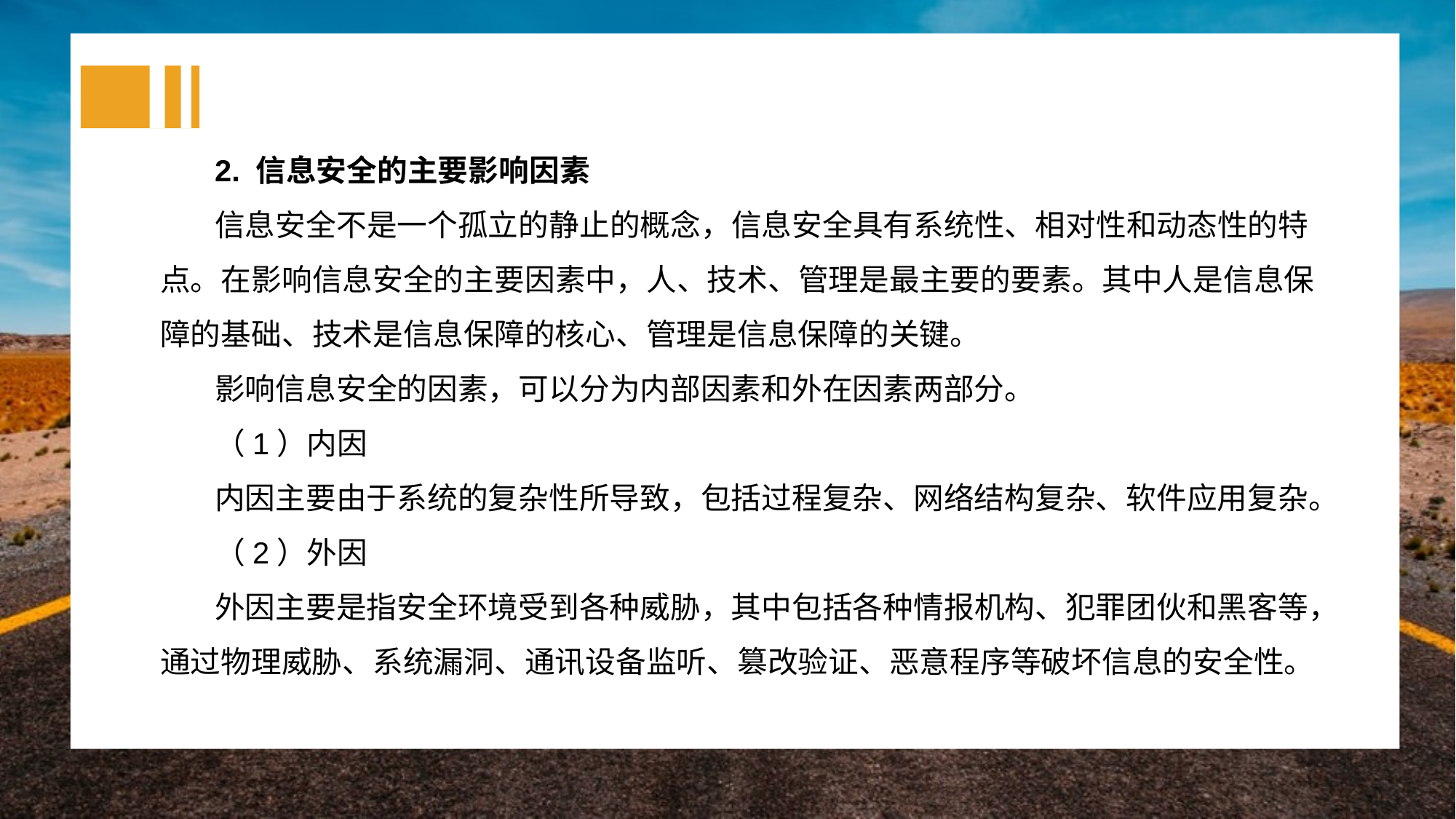

2. 信息安全的主要影响因素
信息安全不是一个孤立的静止的概念，信息安全具有系统性、相对性和动态性的特点。在影响信息安全的主要因素中，人、技术、管理是最主要的要素。其中人是信息保障的基础、技术是信息保障的核心、管理是信息保障的关键。
影响信息安全的因素，可以分为内部因素和外在因素两部分。
（1）内因
内因主要由于系统的复杂性所导致，包括过程复杂、网络结构复杂、软件应用复杂。
（2）外因
外因主要是指安全环境受到各种威胁，其中包括各种情报机构、犯罪团伙和黑客等，通过物理威胁、系统漏洞、通讯设备监听、篡改验证、恶意程序等破坏信息的安全性。